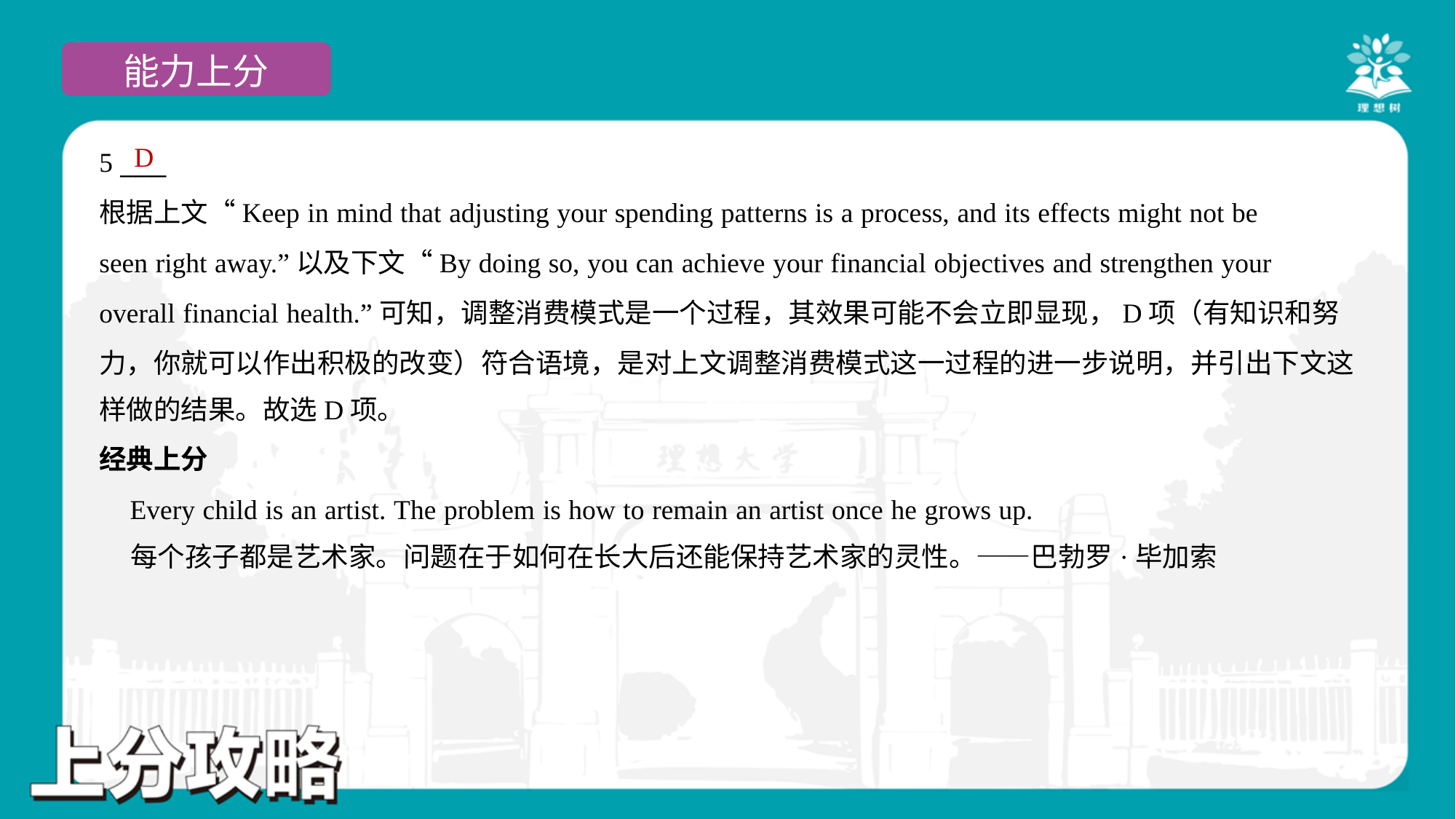

D
5 ___
根据上文“Keep in mind that adjusting your spending patterns is a process, and its effects might not be
seen right away.”以及下文“By doing so, you can achieve your financial objectives and strengthen your
overall financial health.”可知，调整消费模式是一个过程，其效果可能不会立即显现，D项（有知识和努
力，你就可以作出积极的改变）符合语境，是对上文调整消费模式这一过程的进一步说明，并引出下文这
样做的结果。故选D项。
经典上分
    Every child is an artist. The problem is how to remain an artist once he grows up.
    每个孩子都是艺术家。问题在于如何在长大后还能保持艺术家的灵性。——巴勃罗·毕加索